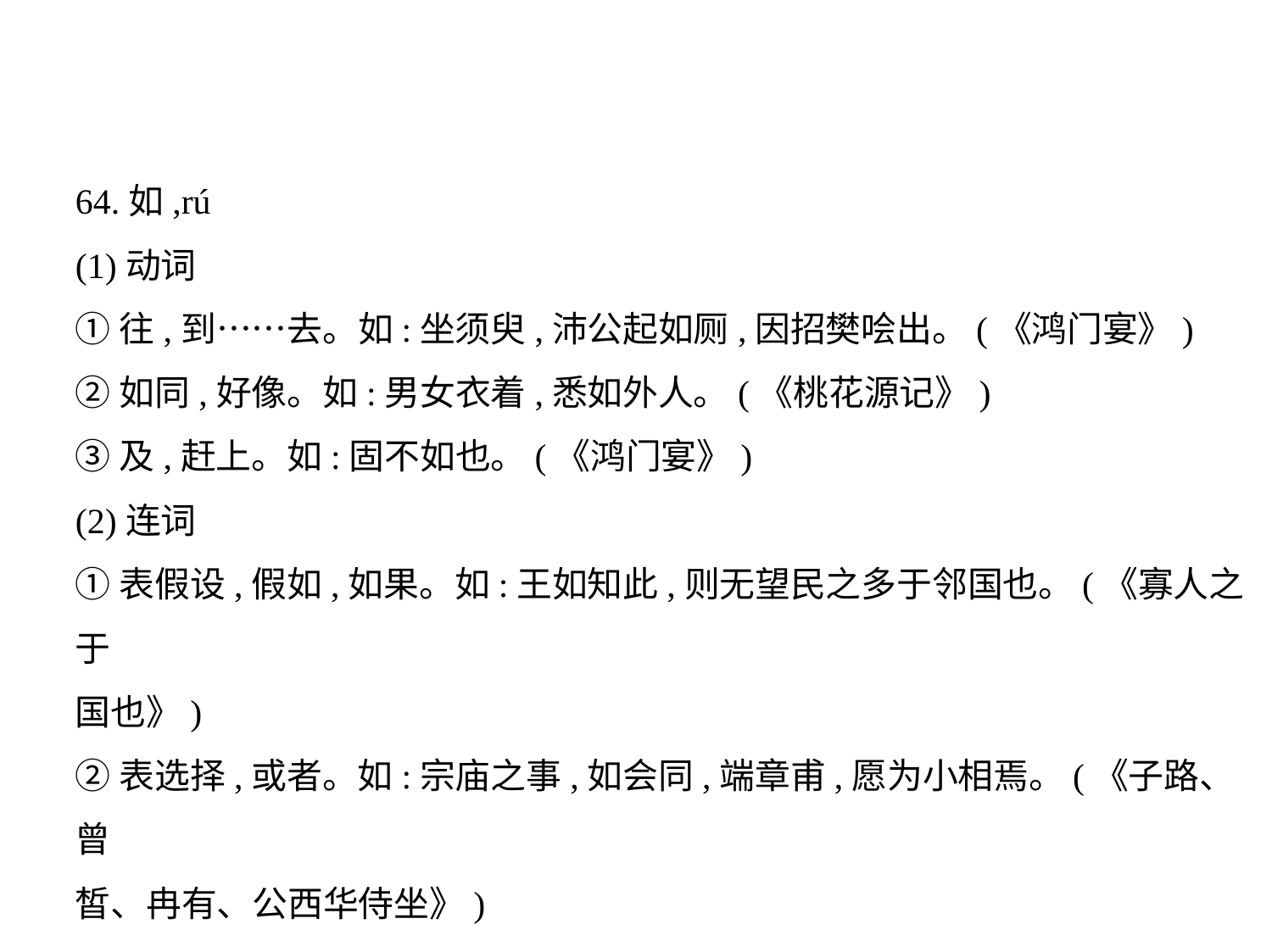

64.如,rú
(1)动词
①往,到……去。如:坐须臾,沛公起如厕,因招樊哙出。(《鸿门宴》)
②如同,好像。如:男女衣着,悉如外人。(《桃花源记》)
③及,赶上。如:固不如也。(《鸿门宴》)
(2)连词
①表假设,假如,如果。如:王如知此,则无望民之多于邻国也。(《寡人之于
国也》)
②表选择,或者。如:宗庙之事,如会同,端章甫,愿为小相焉。(《子路、曾
皙、冉有、公西华侍坐》)